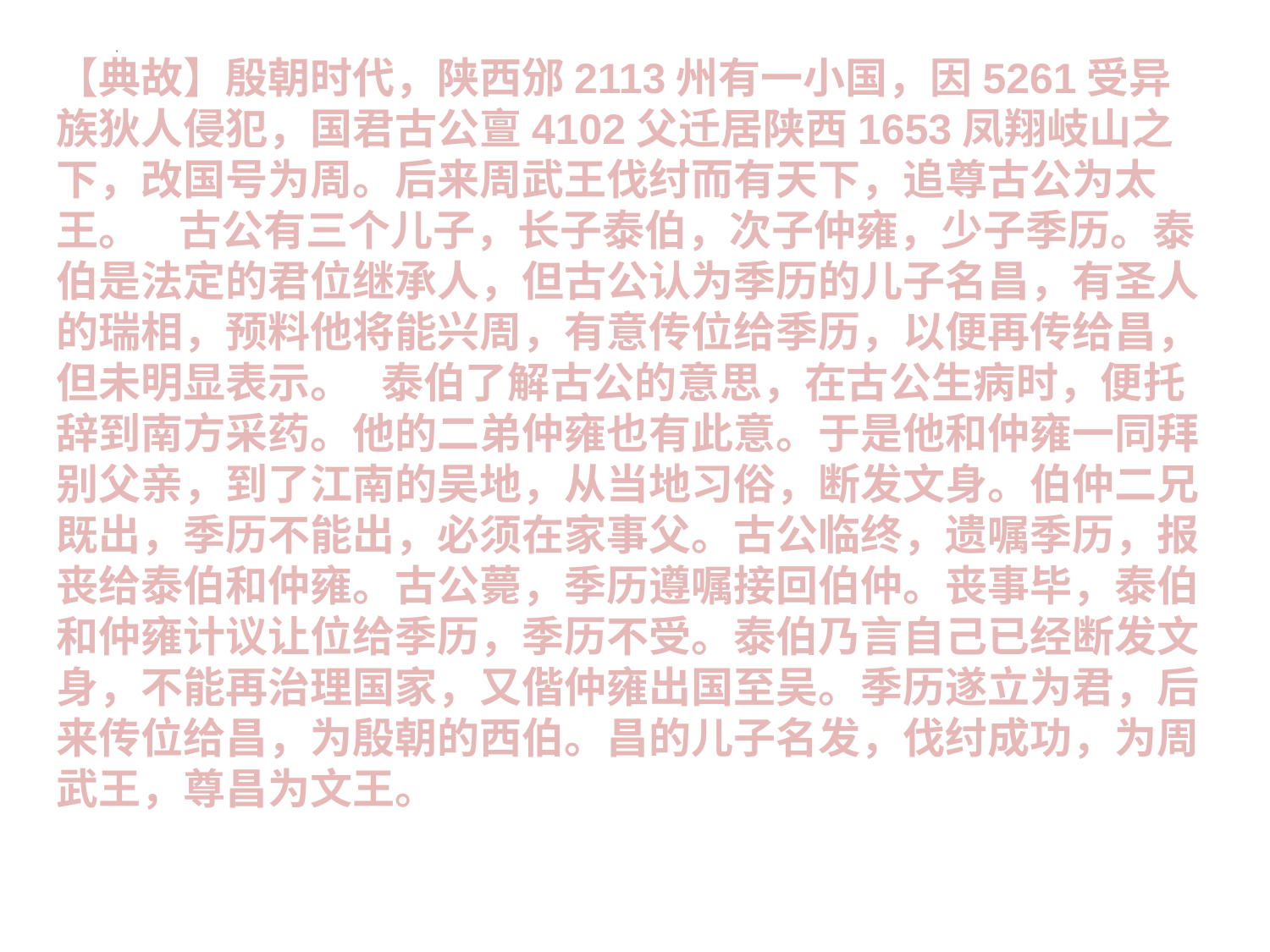

【典故】殷朝时代，陕西邠2113州有一小国，因5261受异族狄人侵犯，国君古公亶4102父迁居陕西1653凤翔岐山之下，改国号为周。后来周武王伐纣而有天下，追尊古公为太王。    古公有三个儿子，长子泰伯，次子仲雍，少子季历。泰伯是法定的君位继承人，但古公认为季历的儿子名昌，有圣人的瑞相，预料他将能兴周，有意传位给季历，以便再传给昌，但未明显表示。   泰伯了解古公的意思，在古公生病时，便托辞到南方采药。他的二弟仲雍也有此意。于是他和仲雍一同拜别父亲，到了江南的吴地，从当地习俗，断发文身。伯仲二兄既出，季历不能出，必须在家事父。古公临终，遗嘱季历，报丧给泰伯和仲雍。古公薨，季历遵嘱接回伯仲。丧事毕，泰伯和仲雍计议让位给季历，季历不受。泰伯乃言自己已经断发文身，不能再治理国家，又偕仲雍出国至吴。季历遂立为君，后来传位给昌，为殷朝的西伯。昌的儿子名发，伐纣成功，为周武王，尊昌为文王。